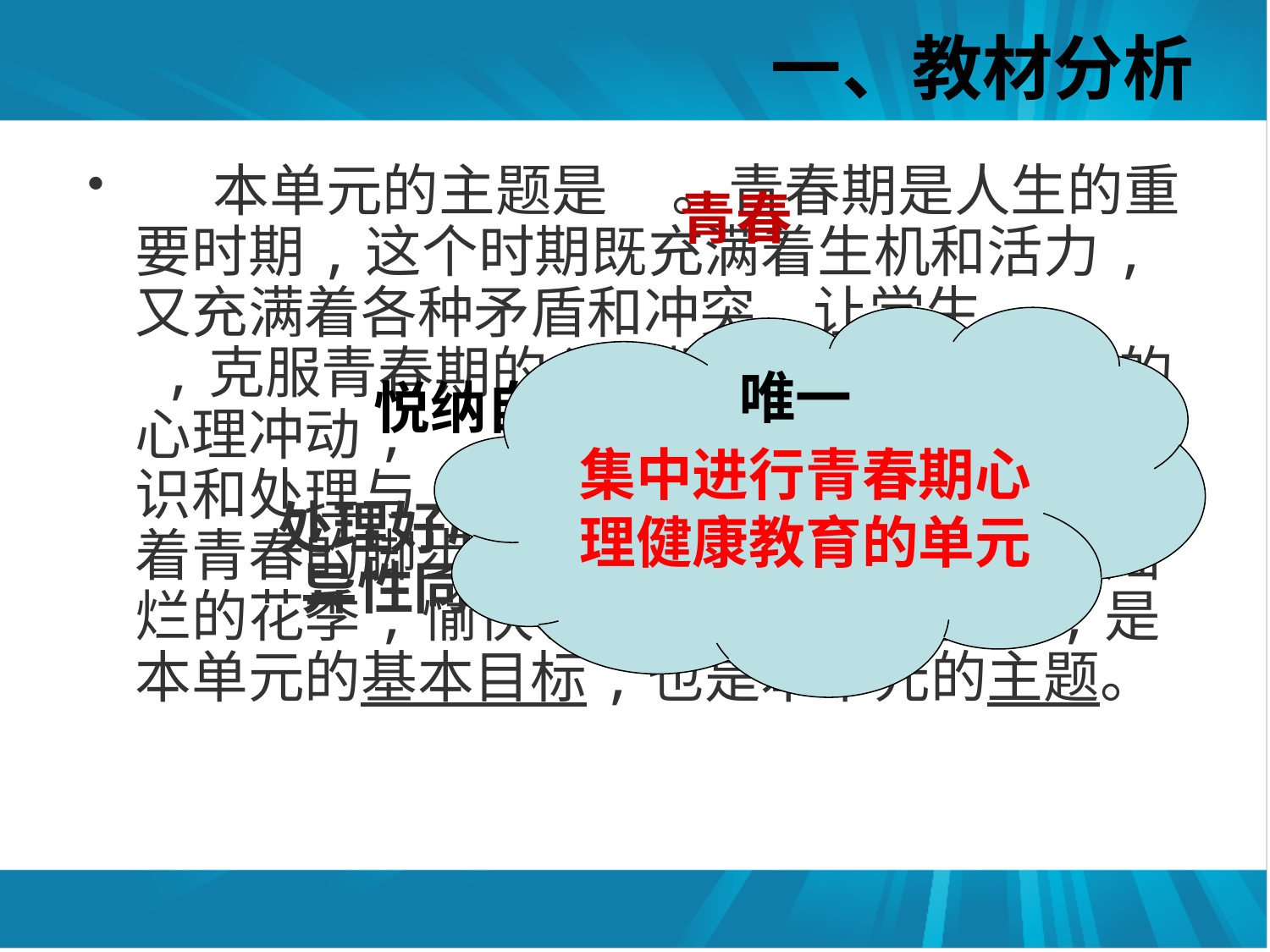

# 一、教材分析
      本单元的主题是     。青春期是人生的重要时期,这个时期既充满着生机和活力,又充满着各种矛盾和冲突。让学生                   ,克服青春期的心理烦恼,调控好自己的心理冲动,                ,正确认识和处理与                      与友谊,让他们踏着青春的脚步,带着青春的气息,走进灿烂的花季,愉快、安全地度过青春期,是本单元的基本目标,也是本单元的主题。
青春

集中进行青春期心理健康教育的单元
唯一
悦纳自己的生理变化
处理好心理矛盾
异性同学之间的情感交往